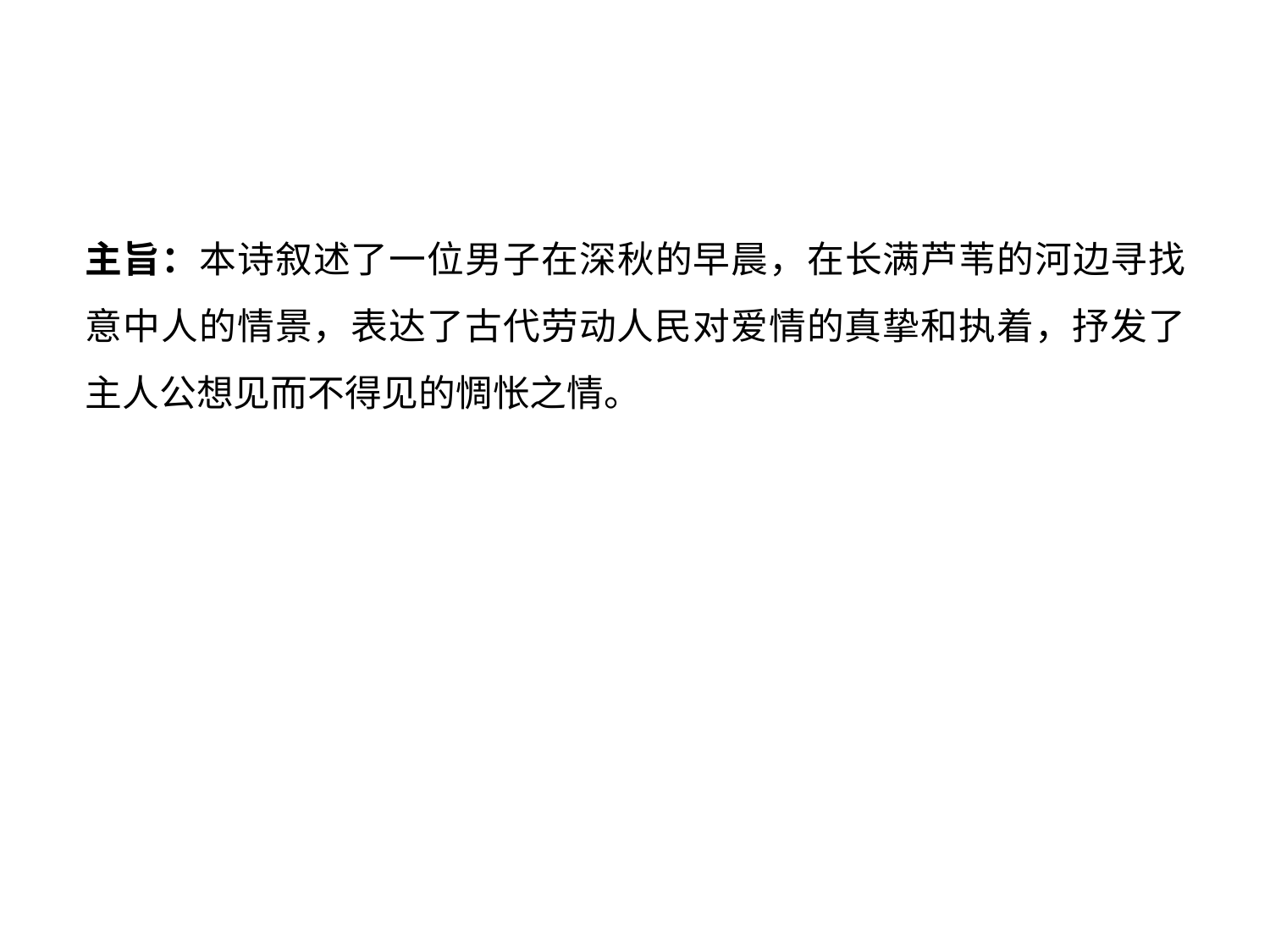

主旨：本诗叙述了一位男子在深秋的早晨，在长满芦苇的河边寻找意中人的情景，表达了古代劳动人民对爱情的真挚和执着，抒发了主人公想见而不得见的惆怅之情。